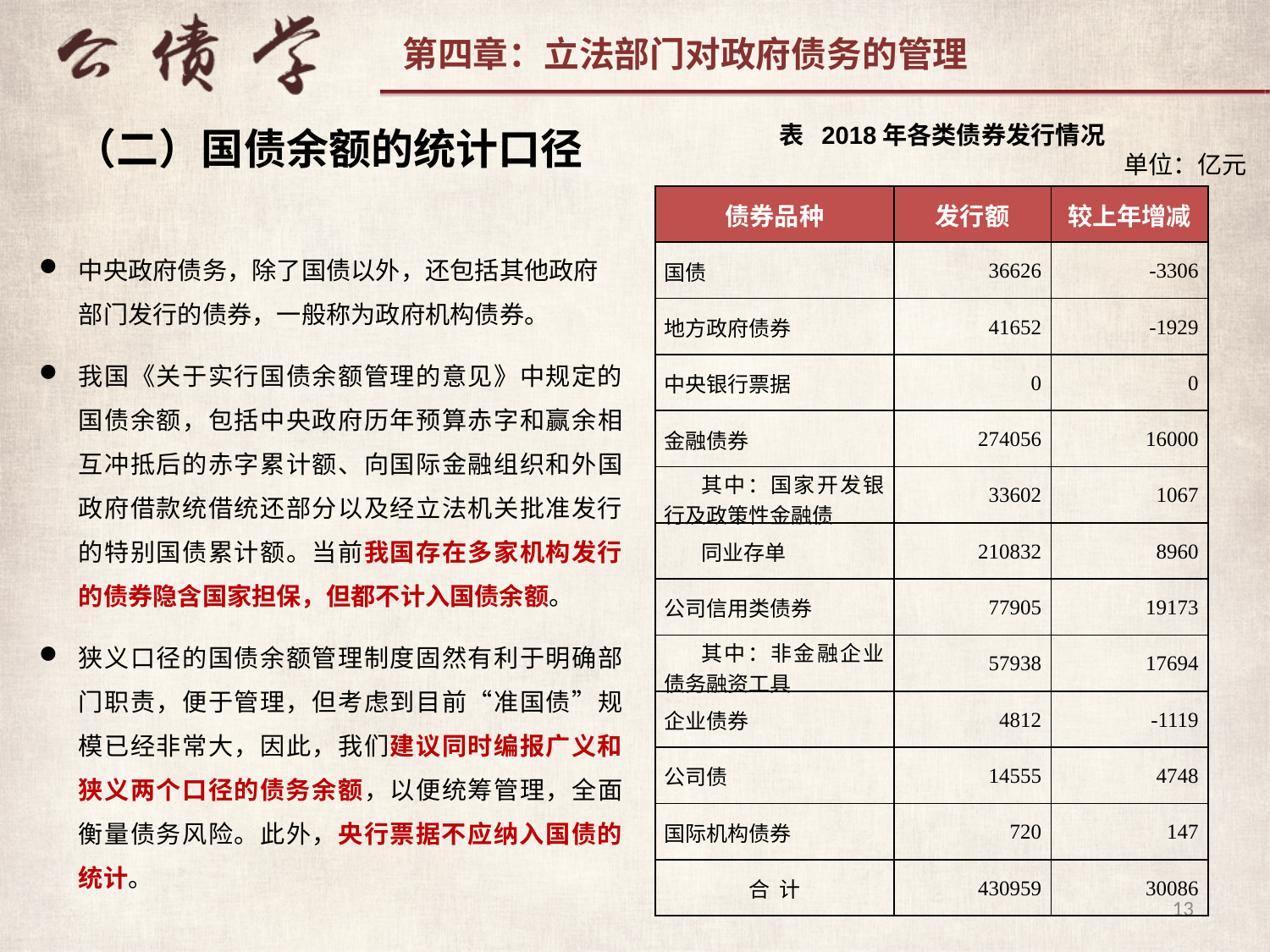

表  2018年各类债券发行情况
单位：亿元
（二）国债余额的统计口径
| 债券品种 | 发行额 | 较上年增减 |
| --- | --- | --- |
| 国债 | 36626 | -3306 |
| 地方政府债券 | 41652 | -1929 |
| 中央银行票据 | 0 | 0 |
| 金融债券 | 274056 | 16000 |
| 其中：国家开发银行及政策性金融债 | 33602 | 1067 |
| 同业存单 | 210832 | 8960 |
| 公司信用类债券 | 77905 | 19173 |
| 其中：非金融企业债务融资工具 | 57938 | 17694 |
| 企业债券 | 4812 | -1119 |
| 公司债 | 14555 | 4748 |
| 国际机构债券 | 720 | 147 |
| 合 计 | 430959 | 30086 |
中央政府债务，除了国债以外，还包括其他政府部门发行的债券，一般称为政府机构债券。
我国《关于实行国债余额管理的意见》中规定的国债余额，包括中央政府历年预算赤字和赢余相互冲抵后的赤字累计额、向国际金融组织和外国政府借款统借统还部分以及经立法机关批准发行的特别国债累计额。当前我国存在多家机构发行的债券隐含国家担保，但都不计入国债余额。
狭义口径的国债余额管理制度固然有利于明确部门职责，便于管理，但考虑到目前“准国债”规模已经非常大，因此，我们建议同时编报广义和狭义两个口径的债务余额，以便统筹管理，全面衡量债务风险。此外，央行票据不应纳入国债的统计。
13